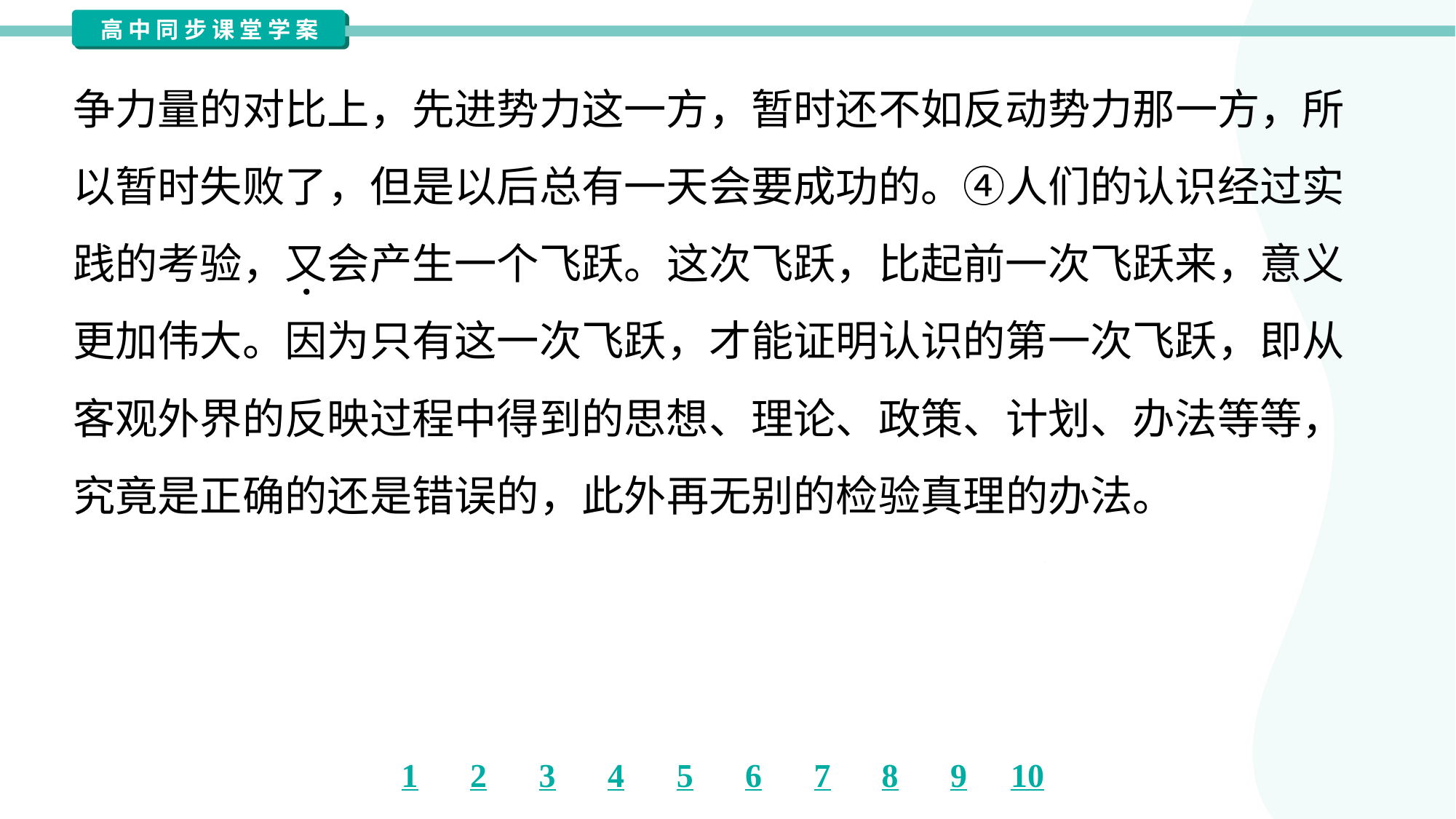

争力量的对比上，先进势力这一方，暂时还不如反动势力那一方，所
以暂时失败了，但是以后总有一天会要成功的。④人们的认识经过实
践的考验，又会产生一个飞跃。这次飞跃，比起前一次飞跃来，意义
更加伟大。因为只有这一次飞跃，才能证明认识的第一次飞跃，即从
客观外界的反映过程中得到的思想、理论、政策、计划、办法等等，
究竟是正确的还是错误的，此外再无别的检验真理的办法。